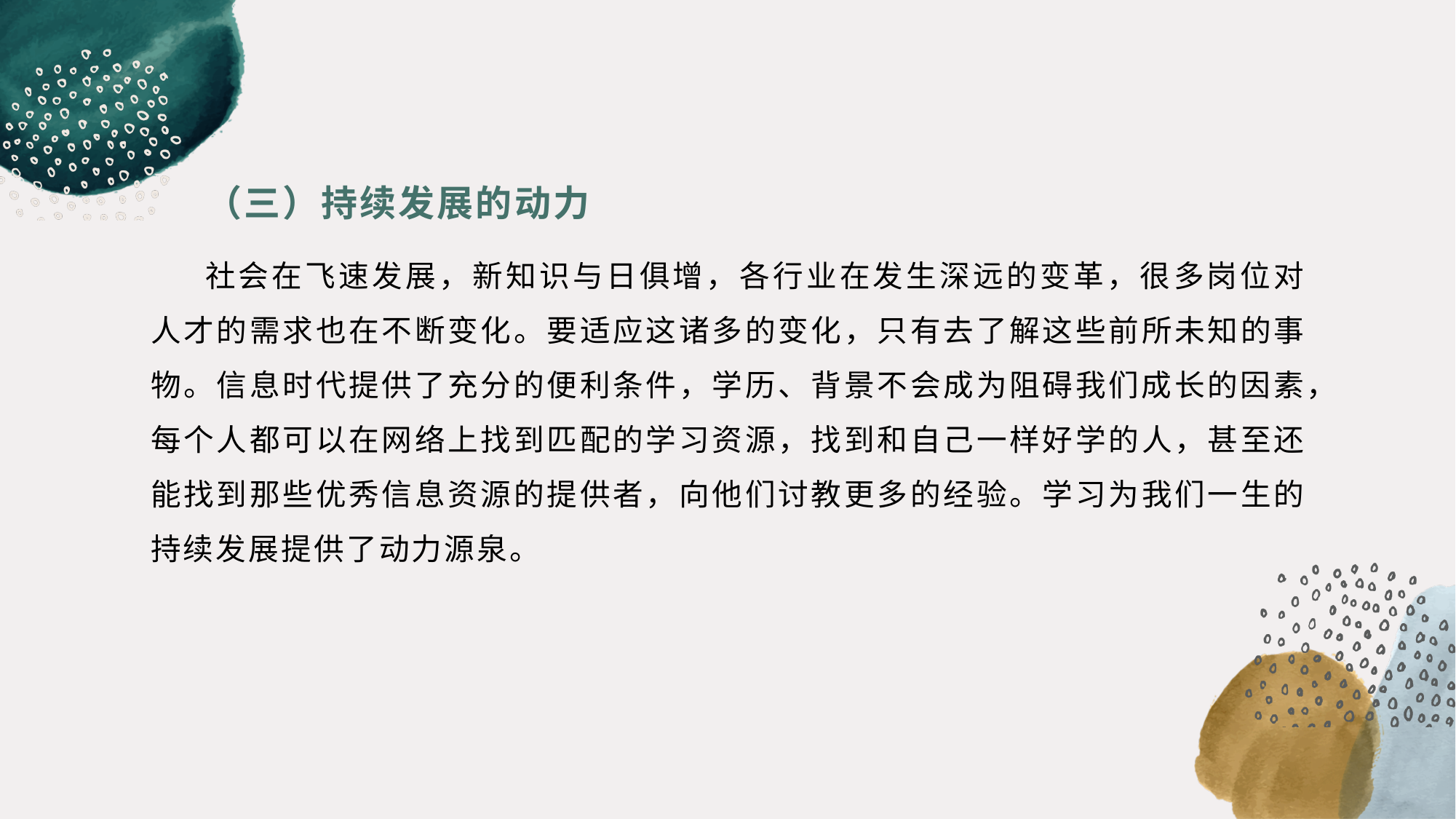

（三）持续发展的动力
社会在飞速发展，新知识与日俱增，各行业在发生深远的变革，很多岗位对人才的需求也在不断变化。要适应这诸多的变化，只有去了解这些前所未知的事物。信息时代提供了充分的便利条件，学历、背景不会成为阻碍我们成长的因素，每个人都可以在网络上找到匹配的学习资源，找到和自己一样好学的人，甚至还能找到那些优秀信息资源的提供者，向他们讨教更多的经验。学习为我们一生的持续发展提供了动力源泉。